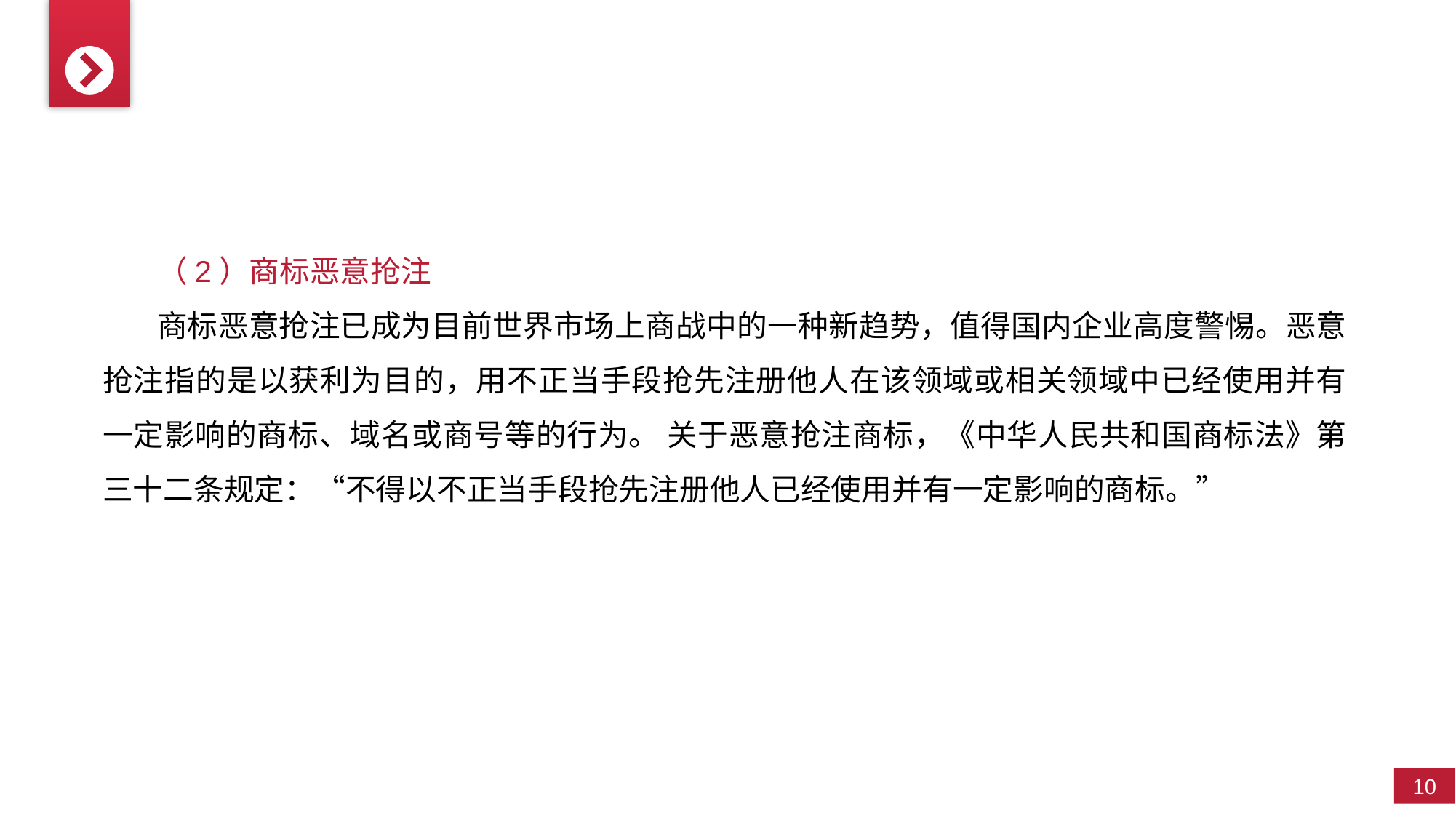

（2）商标恶意抢注
商标恶意抢注已成为目前世界市场上商战中的一种新趋势，值得国内企业高度警惕。恶意抢注指的是以获利为目的，用不正当手段抢先注册他人在该领域或相关领域中已经使用并有一定影响的商标、域名或商号等的行为。 关于恶意抢注商标，《中华人民共和国商标法》第三十二条规定：“不得以不正当手段抢先注册他人已经使用并有一定影响的商标。”